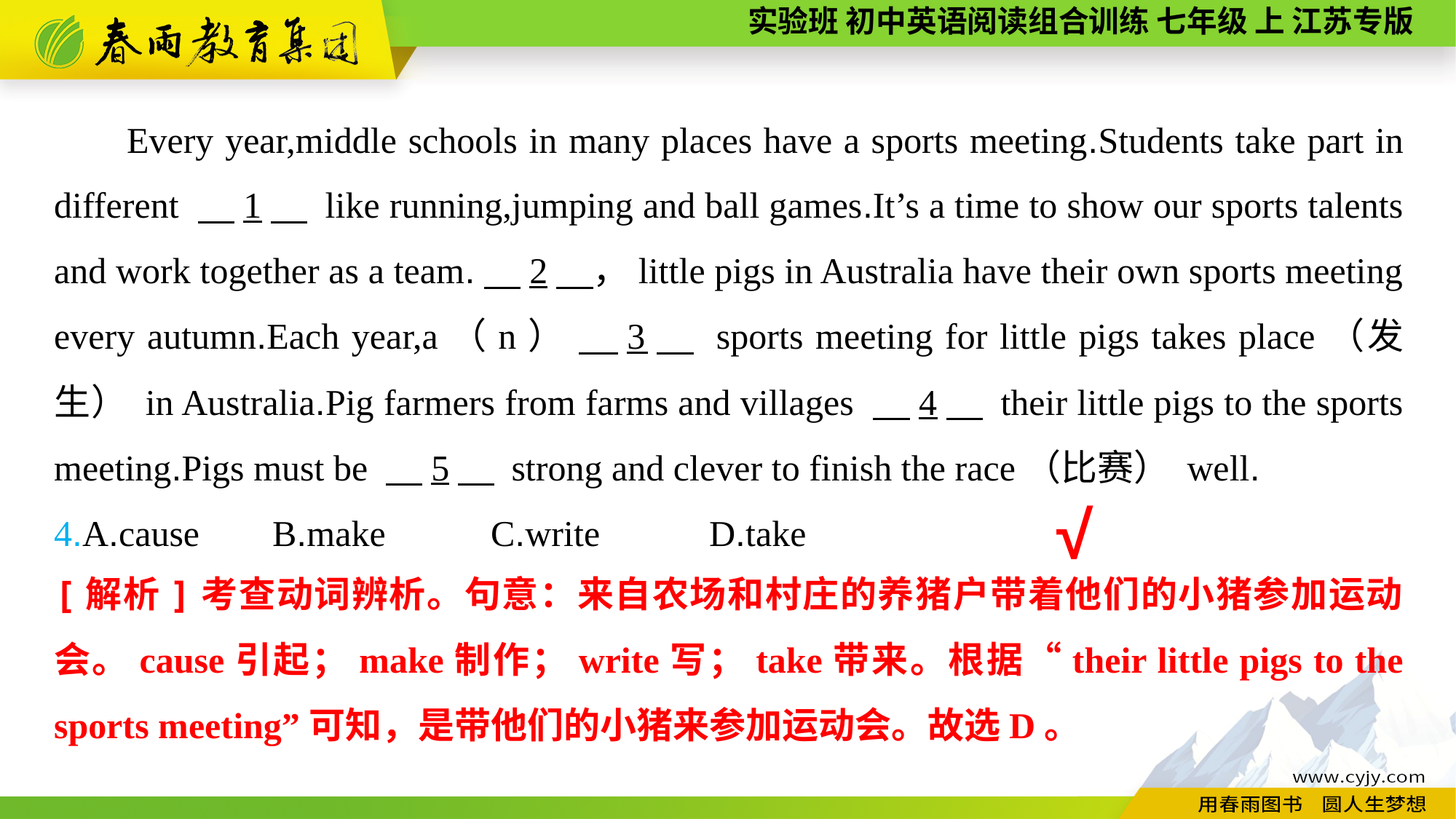

Every year,middle schools in many places have a sports meeting.Students take part in different 　1　 like running,jumping and ball games.It’s a time to show our sports talents and work together as a team.　2　，little pigs in Australia have their own sports meeting every autumn.Each year,a（n） 　3　 sports meeting for little pigs takes place（发生） in Australia.Pig farmers from farms and villages 　4　 their little pigs to the sports meeting.Pigs must be 　5　 strong and clever to finish the race（比赛） well.
4.A.cause	B.make	C.write	D.take
√
[解析]考查动词辨析。句意：来自农场和村庄的养猪户带着他们的小猪参加运动会。cause引起；make制作；write写；take带来。根据“their little pigs to the sports meeting”可知，是带他们的小猪来参加运动会。故选D。